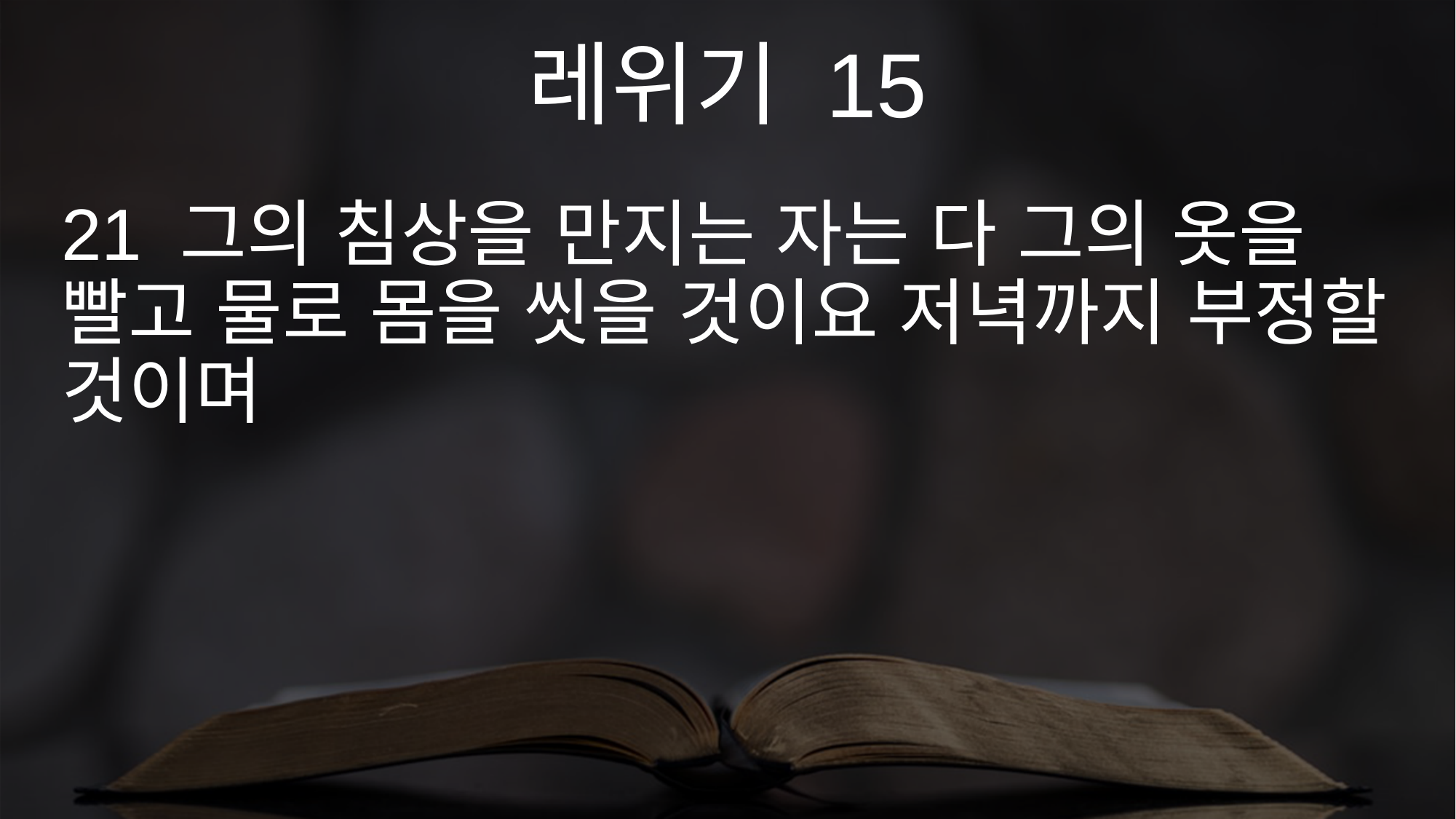

레위기 15
21 그의 침상을 만지는 자는 다 그의 옷을 빨고 물로 몸을 씻을 것이요 저녁까지 부정할 것이며